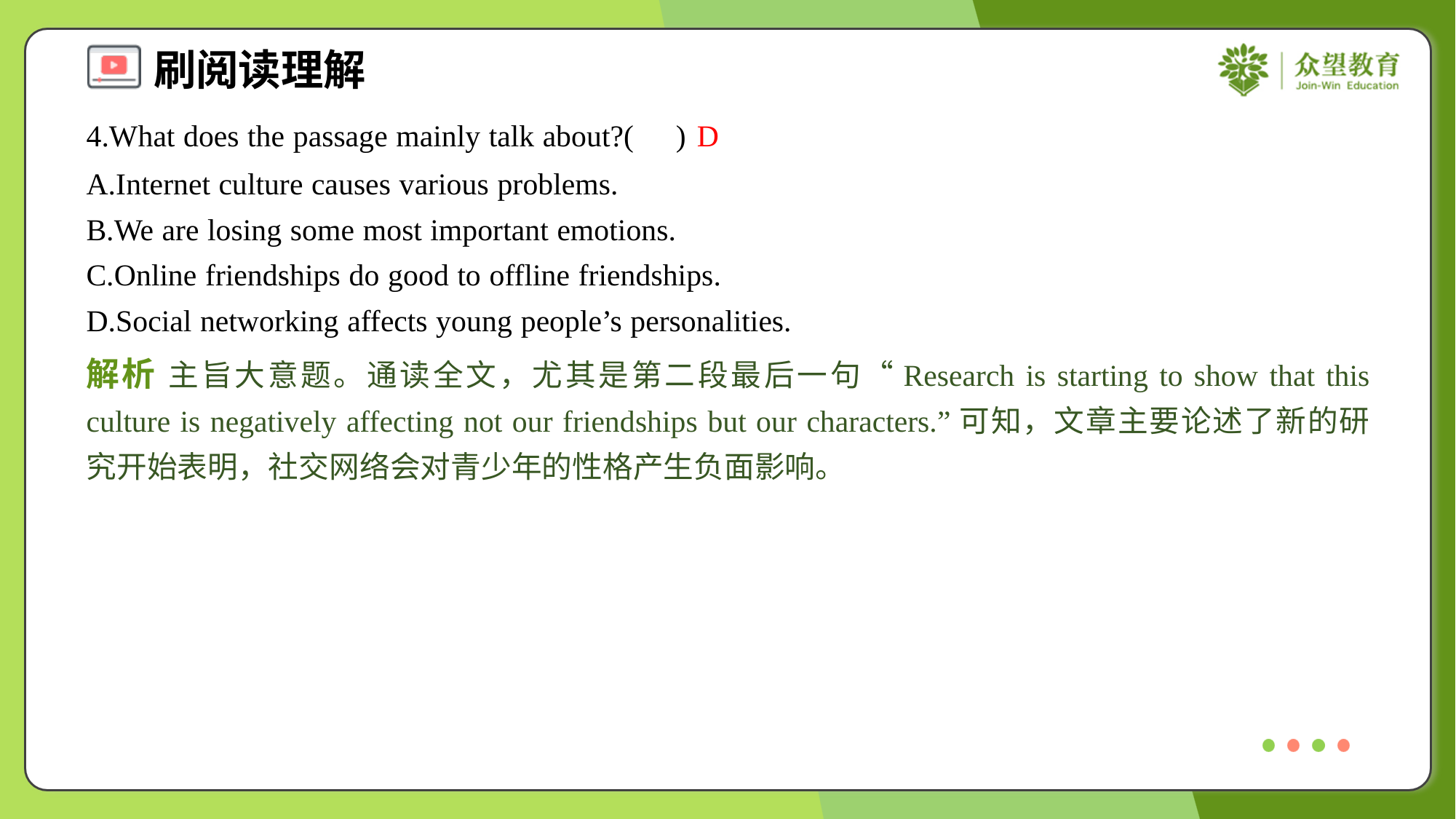

4.What does the passage mainly talk about?(     )
D
A.Internet culture causes various problems.
B.We are losing some most important emotions.
C.Online friendships do good to offline friendships.
D.Social networking affects young people’s personalities.
解析 主旨大意题。通读全文，尤其是第二段最后一句“Research is starting to show that this culture is negatively affecting not our friendships but our characters.”可知，文章主要论述了新的研究开始表明，社交网络会对青少年的性格产生负面影响。